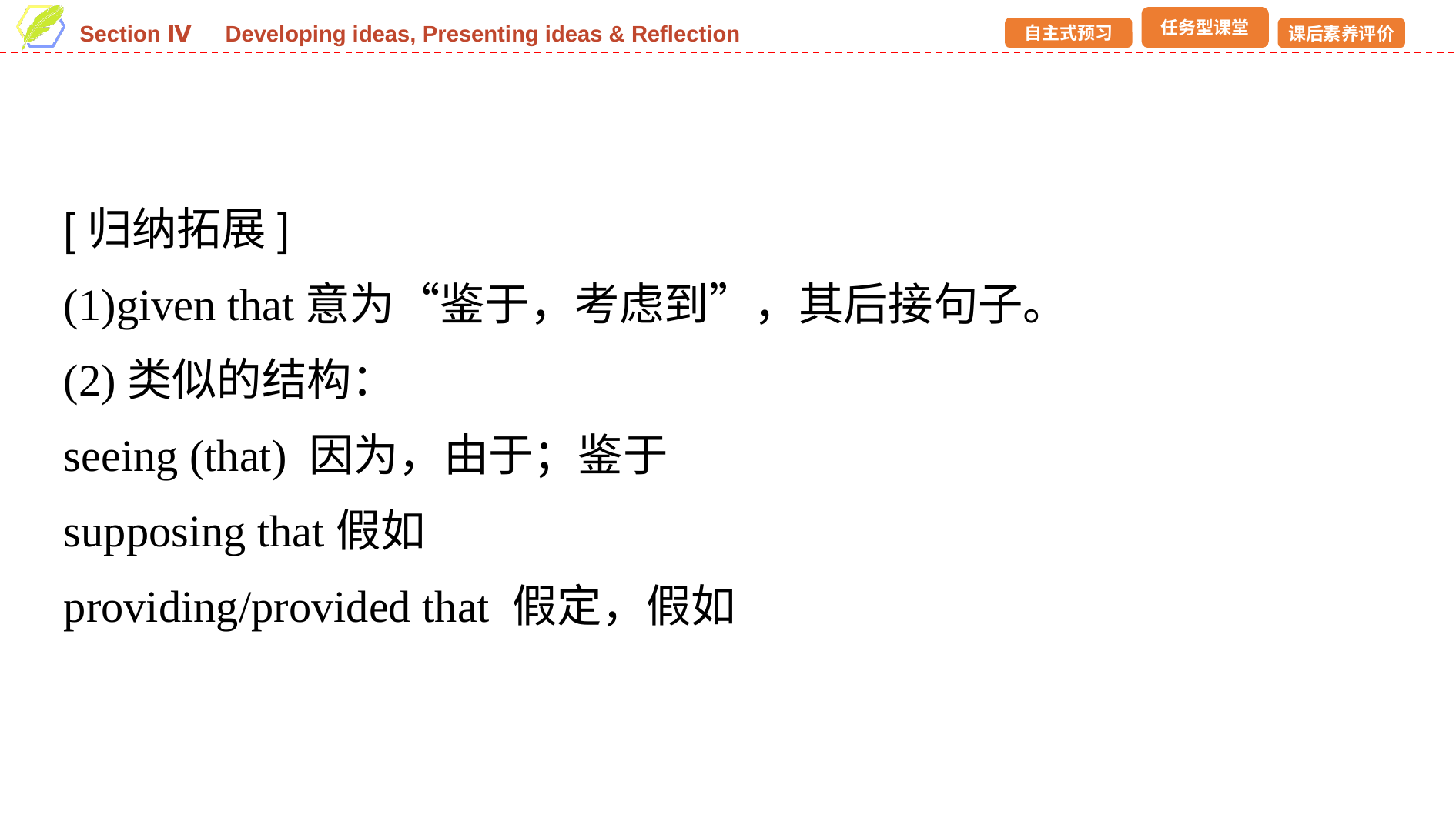

[归纳拓展]
(1)given that意为“鉴于，考虑到”，其后接句子。
(2)类似的结构：
seeing (that) 因为，由于；鉴于
supposing that假如
providing/provided that 假定，假如